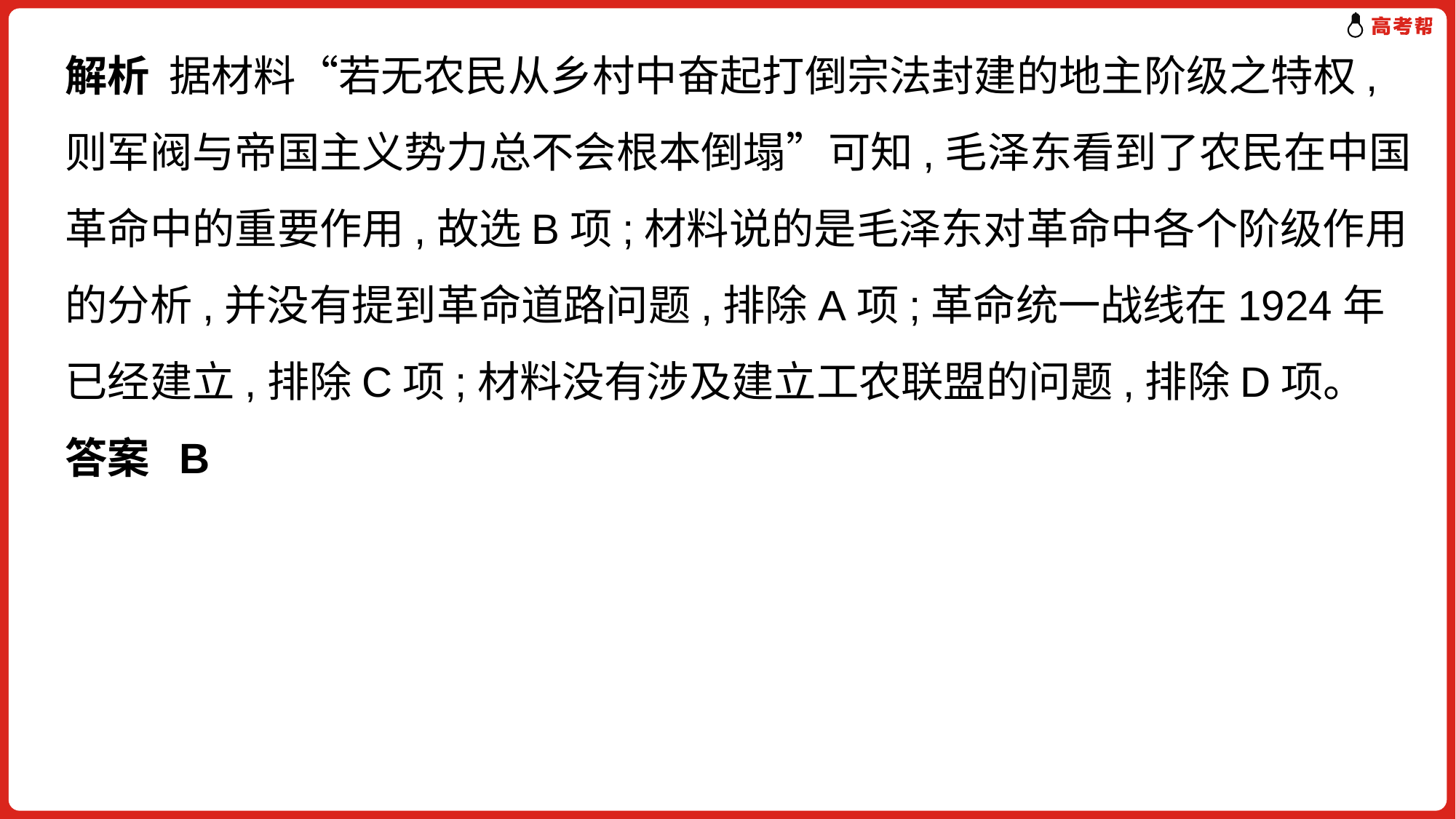

解析  据材料“若无农民从乡村中奋起打倒宗法封建的地主阶级之特权,则军阀与帝国主义势力总不会根本倒塌”可知,毛泽东看到了农民在中国革命中的重要作用,故选B项;材料说的是毛泽东对革命中各个阶级作用的分析,并没有提到革命道路问题,排除A项;革命统一战线在1924年已经建立,排除C项;材料没有涉及建立工农联盟的问题,排除D项。
答案  B